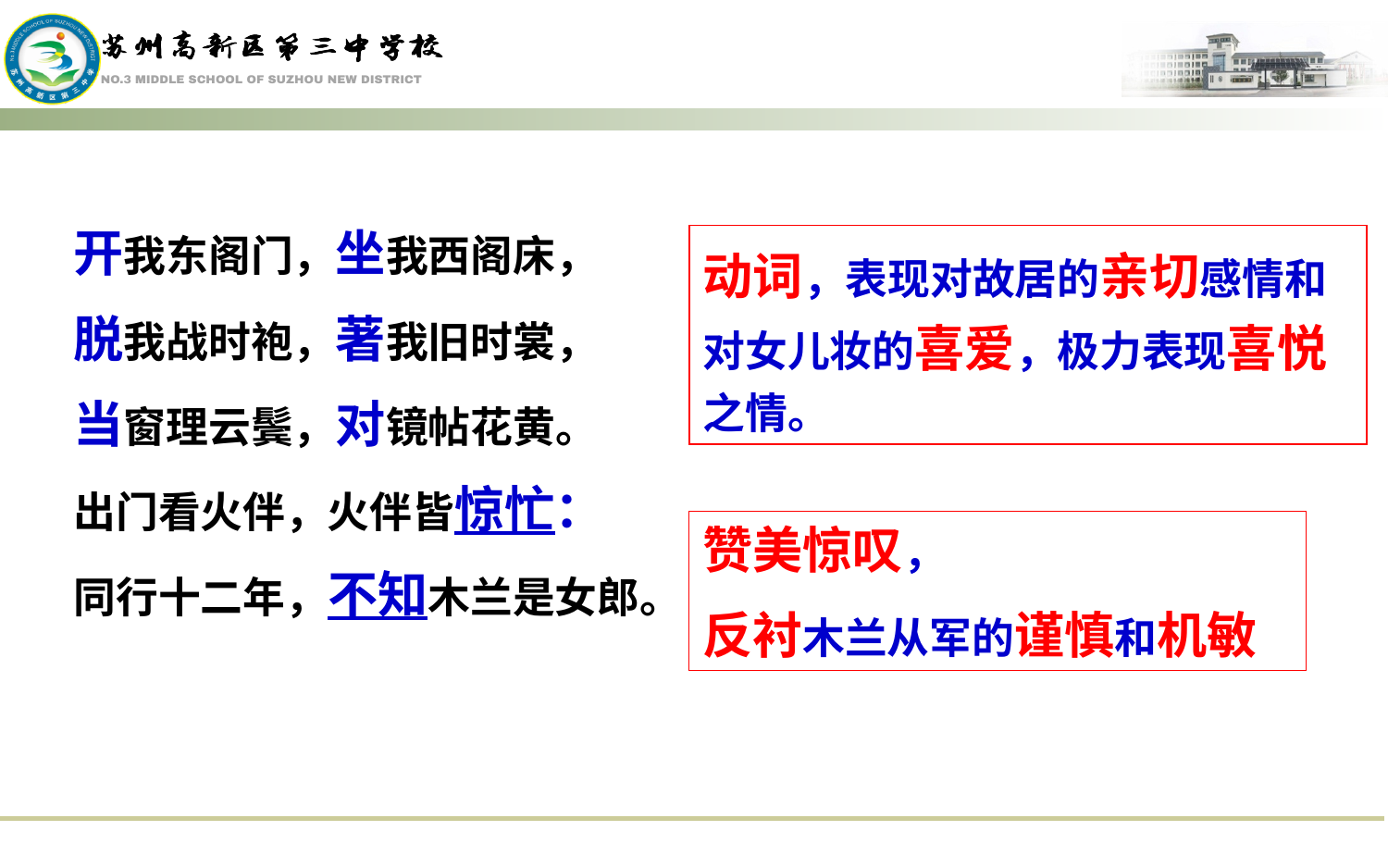

开我东阁门，坐我西阁床，
脱我战时袍，著我旧时裳，
当窗理云鬓，对镜帖花黄。
出门看火伴，火伴皆惊忙：
同行十二年，不知木兰是女郎。
动词，表现对故居的亲切感情和对女儿妆的喜爱，极力表现喜悦之情。
赞美惊叹，
反衬木兰从军的谨慎和机敏